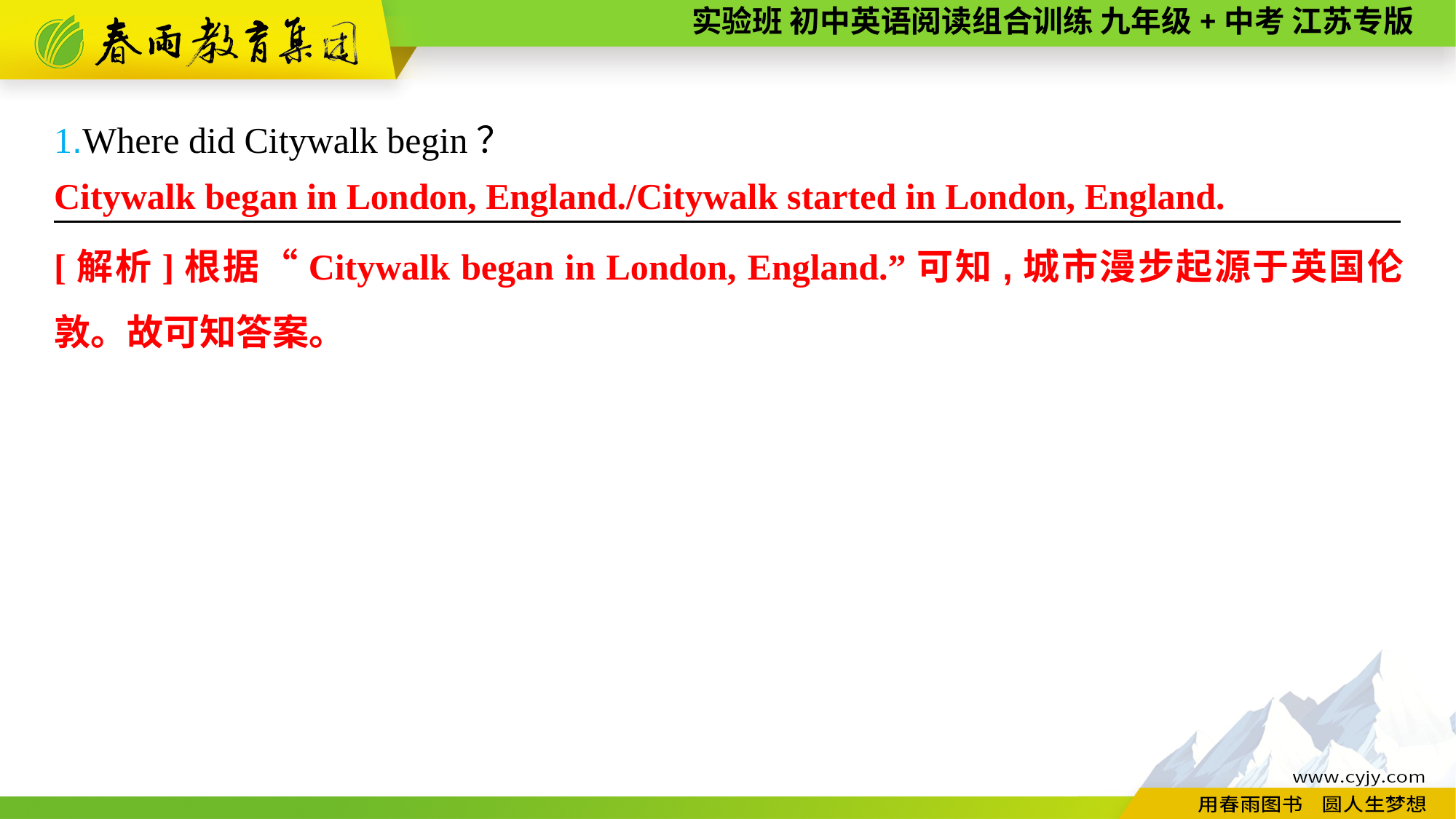

1.Where did Citywalk begin？
————————                       ——  ————————  ——— —————————
Citywalk began in London, England./Citywalk started in London, England.
[解析]根据“Citywalk began in London, England.”可知,城市漫步起源于英国伦敦。故可知答案。